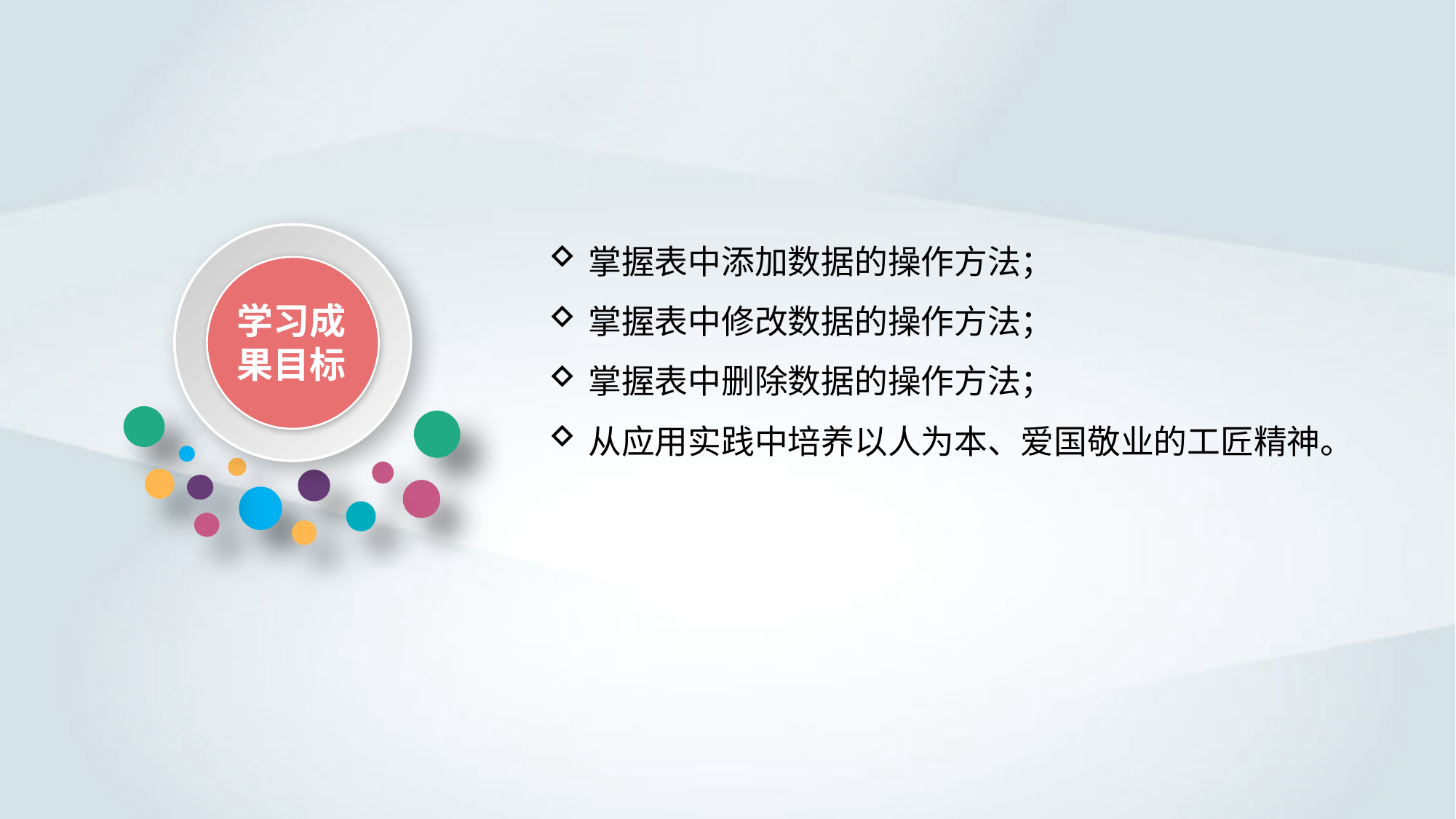

掌握表中添加数据的操作方法；
掌握表中修改数据的操作方法；
掌握表中删除数据的操作方法；
从应用实践中培养以人为本、爱国敬业的工匠精神。

学习成果目标